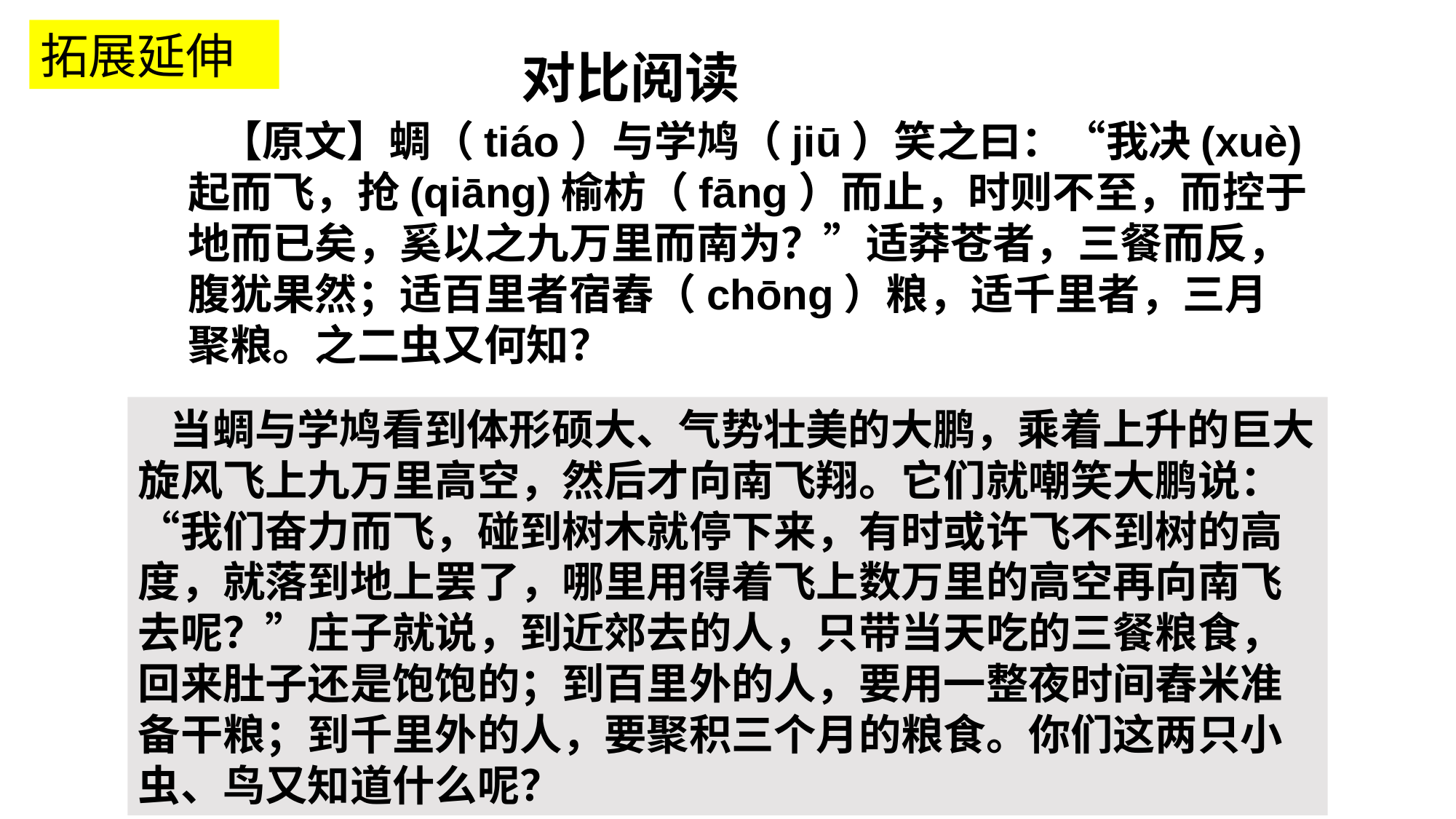

拓展延伸
  对比阅读
【原文】蜩（tiáo）与学鸠（jiū）笑之曰：“我决(xuè)起而飞，抢(qiāng)榆枋（fāng）而止，时则不至，而控于地而已矣，奚以之九万里而南为？”适莽苍者，三餐而反，腹犹果然；适百里者宿舂（chōng）粮，适千里者，三月聚粮。之二虫又何知？
当蜩与学鸠看到体形硕大、气势壮美的大鹏，乘着上升的巨大旋风飞上九万里高空，然后才向南飞翔。它们就嘲笑大鹏说：“我们奋力而飞，碰到树木就停下来，有时或许飞不到树的高度，就落到地上罢了，哪里用得着飞上数万里的高空再向南飞去呢？”庄子就说，到近郊去的人，只带当天吃的三餐粮食，回来肚子还是饱饱的；到百里外的人，要用一整夜时间舂米准备干粮；到千里外的人，要聚积三个月的粮食。你们这两只小虫、鸟又知道什么呢？